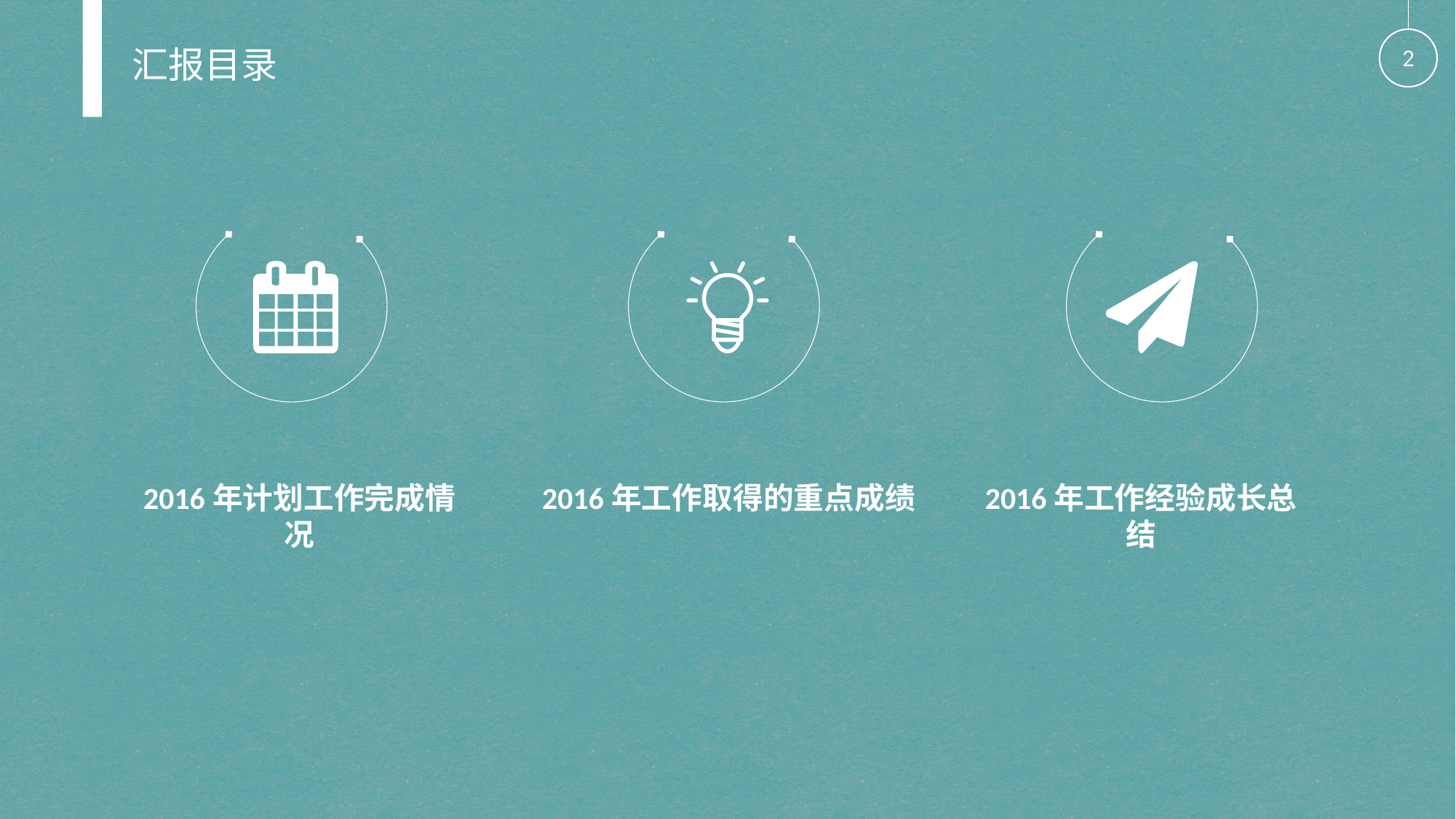

2
汇报目录

2016年计划工作完成情况
2016年工作取得的重点成绩
2016年工作经验成长总结